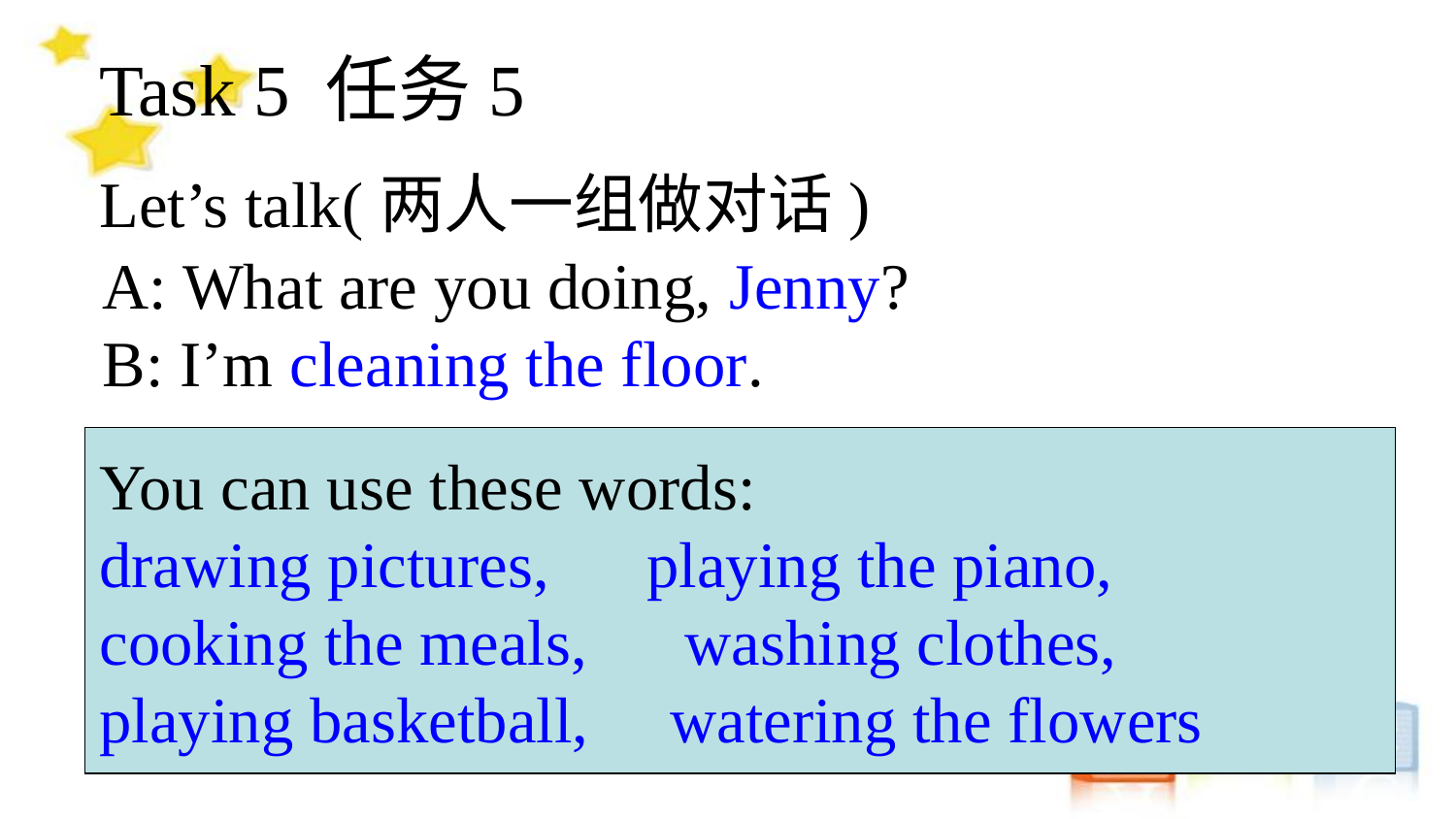

Task 5 任务5
Let’s talk(两人一组做对话)
A: What are you doing, Jenny?
B: I’m cleaning the floor.
You can use these words:
drawing pictures,      playing the piano,
cooking the meals,      washing clothes,
playing basketball,     watering the flowers